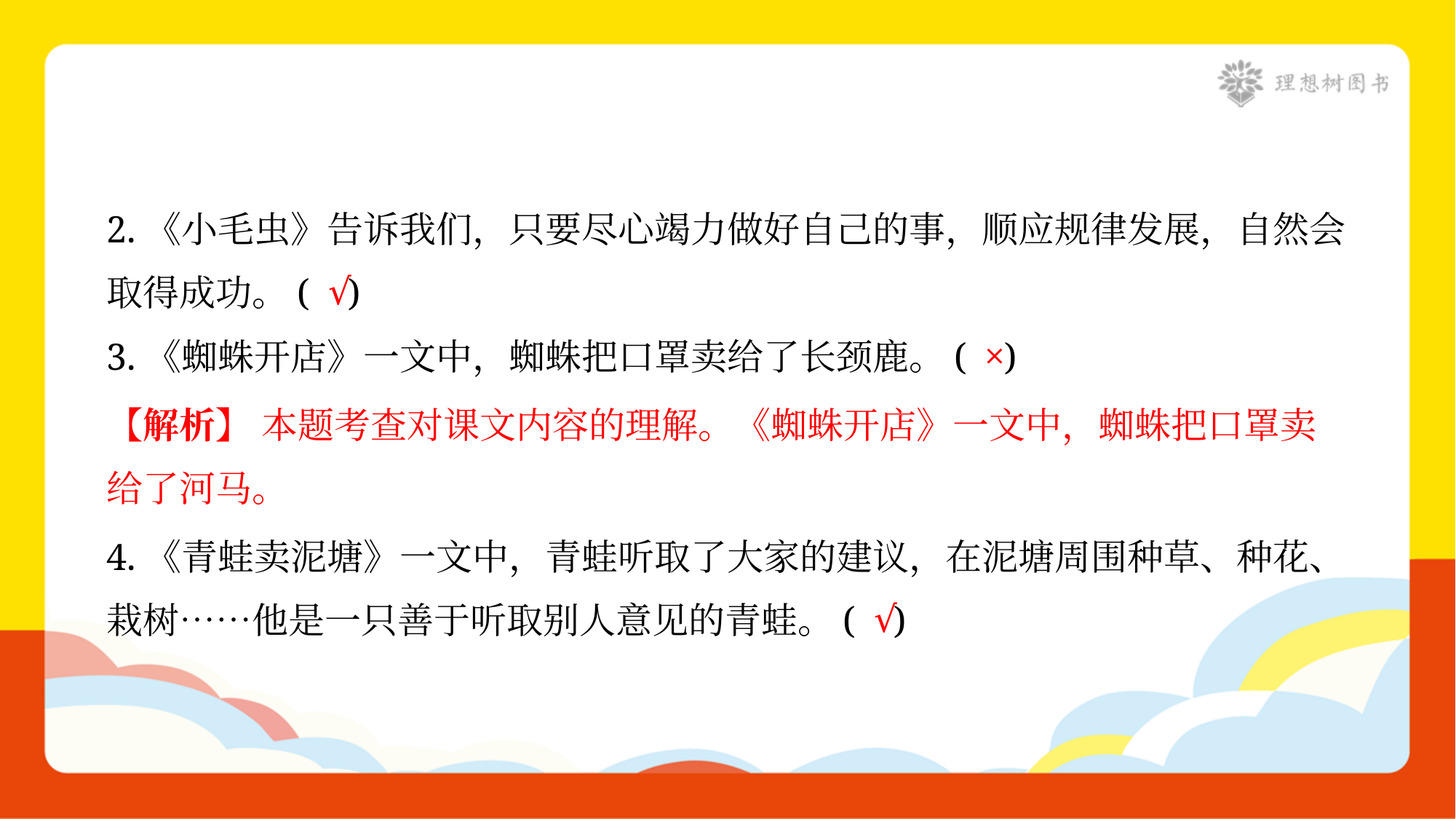

2.《小毛虫》告诉我们，只要尽心竭力做好自己的事，顺应规律发展，自然会
取得成功。(    )
√
×
3.《蜘蛛开店》一文中，蜘蛛把口罩卖给了长颈鹿。(    )
【解析】 本题考查对课文内容的理解。《蜘蛛开店》一文中，蜘蛛把口罩卖
给了河马。
4.《青蛙卖泥塘》一文中，青蛙听取了大家的建议，在泥塘周围种草、种花、
栽树……他是一只善于听取别人意见的青蛙。(    )
√